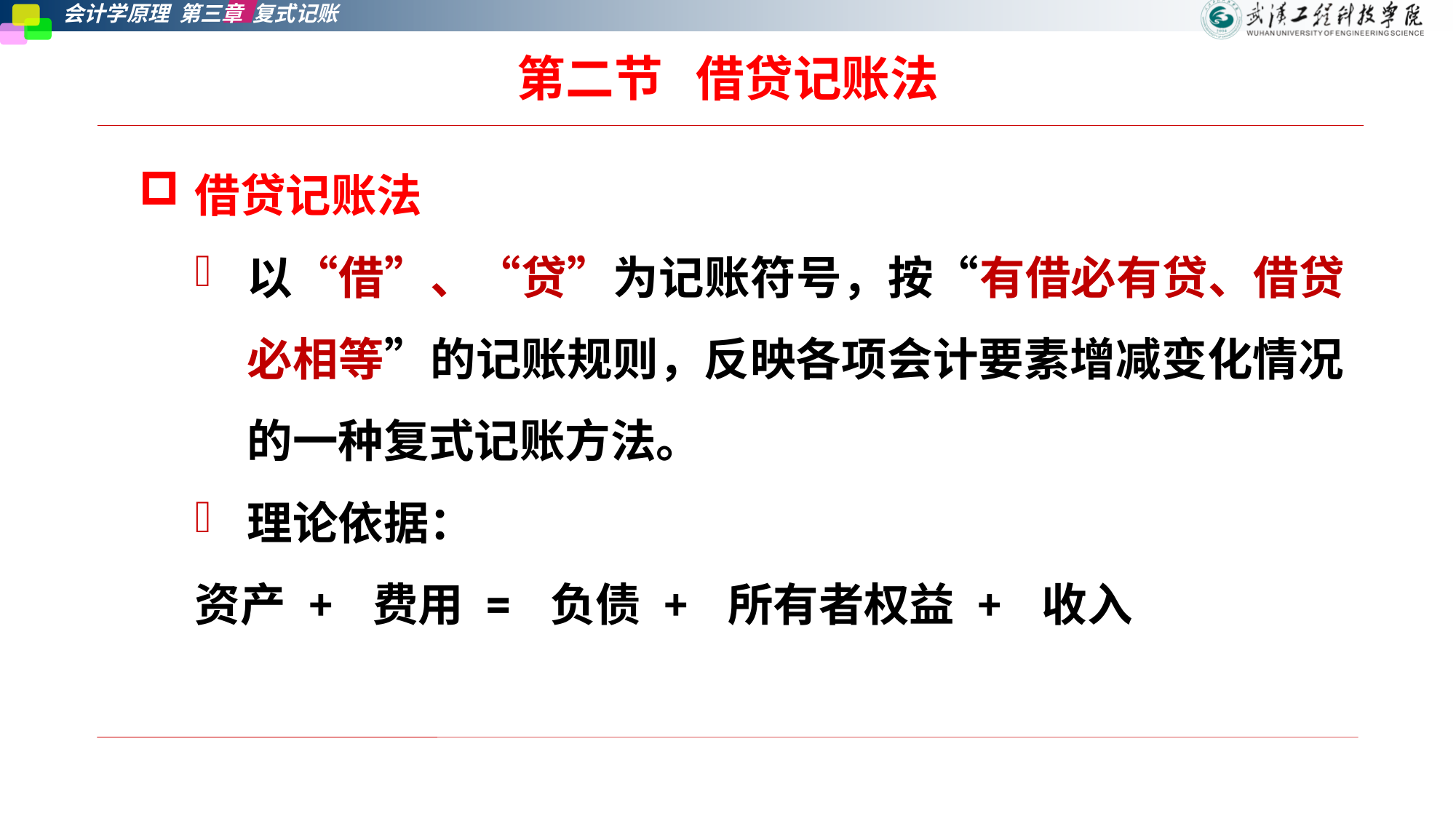

# 第二节   借贷记账法
借贷记账法
以“借”、“贷”为记账符号，按“有借必有贷、借贷必相等”的记账规则，反映各项会计要素增减变化情况的一种复式记账方法。
理论依据：
资产 + 费用 = 负债 + 所有者权益 + 收入